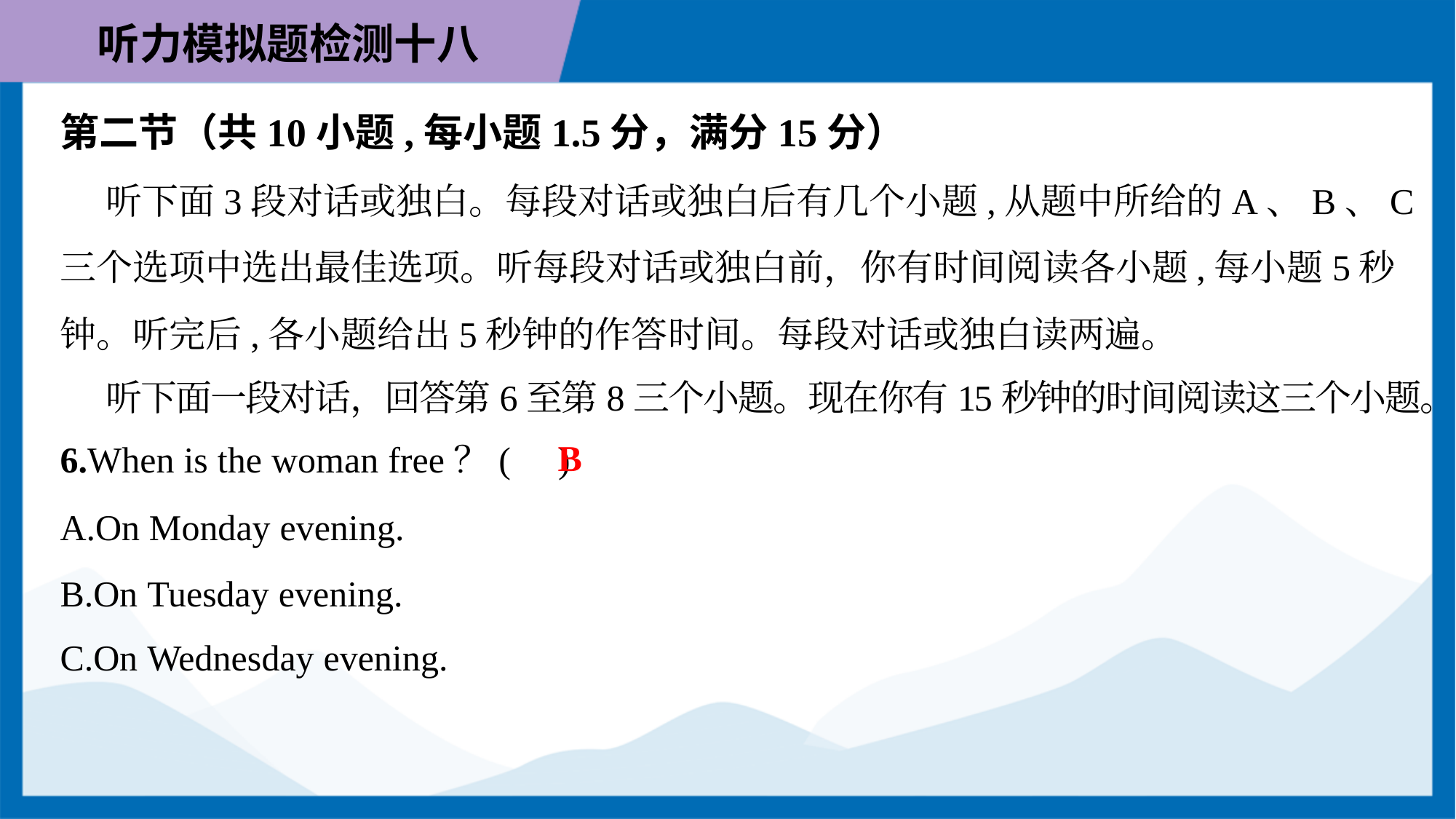

第二节（共10小题,每小题1.5分，满分15分）
    听下面3段对话或独白。每段对话或独白后有几个小题,从题中所给的A、B、C
三个选项中选出最佳选项。听每段对话或独白前，你有时间阅读各小题,每小题5秒
钟。听完后,各小题给出5秒钟的作答时间。每段对话或独白读两遍。
    听下面一段对话，回答第6至第8三个小题。现在你有15秒钟的时间阅读这三个小题。
B
6.When is the woman free？(     )
A.On Monday evening.
B.On Tuesday evening.
C.On Wednesday evening.